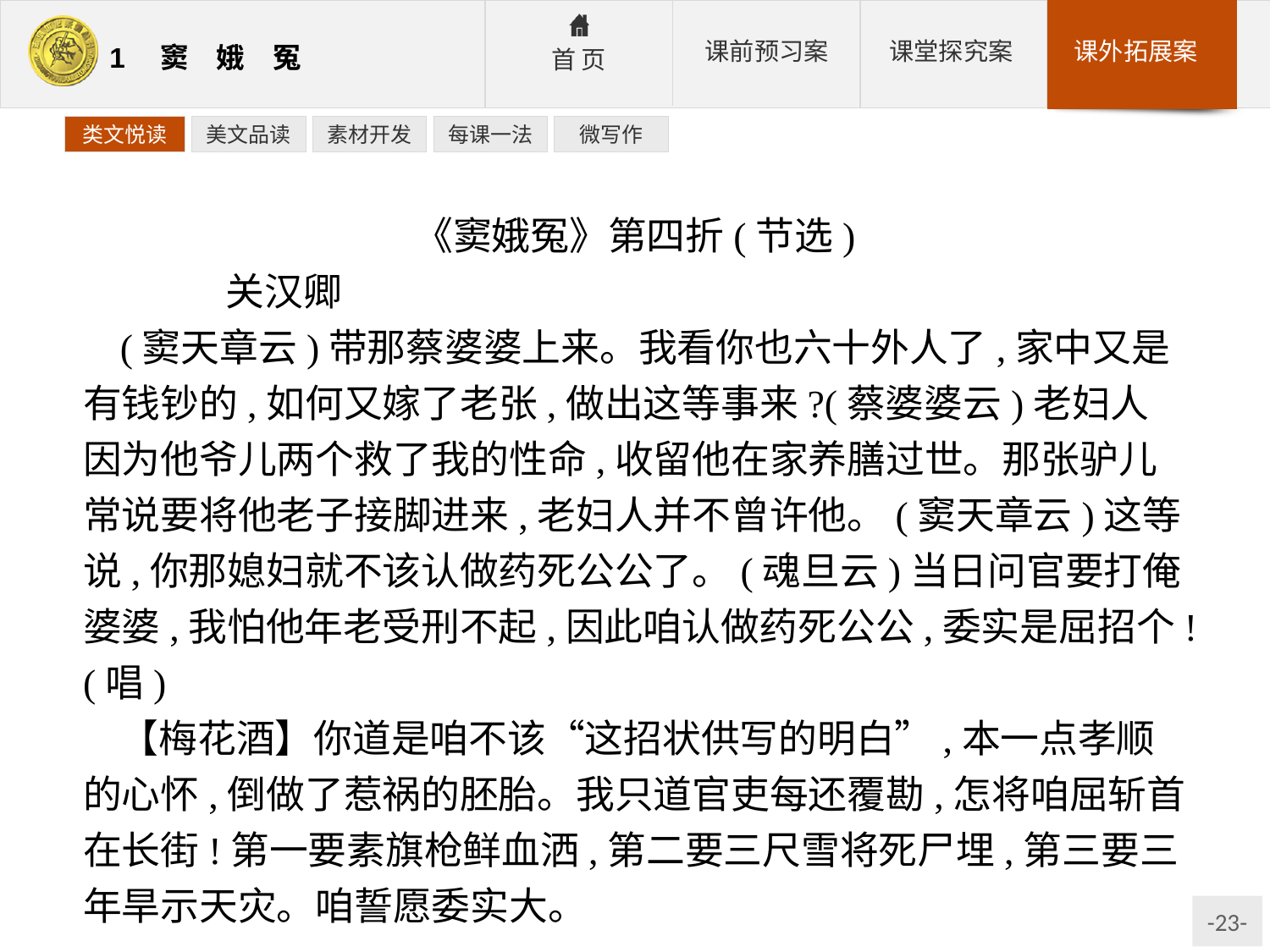

类文悦读
美文品读
素材开发
每课一法
微写作
《窦娥冤》第四折(节选)
	关汉卿
(窦天章云)带那蔡婆婆上来。我看你也六十外人了,家中又是有钱钞的,如何又嫁了老张,做出这等事来?(蔡婆婆云)老妇人因为他爷儿两个救了我的性命,收留他在家养膳过世。那张驴儿常说要将他老子接脚进来,老妇人并不曾许他。(窦天章云)这等说,你那媳妇就不该认做药死公公了。(魂旦云)当日问官要打俺婆婆,我怕他年老受刑不起,因此咱认做药死公公,委实是屈招个!(唱)
【梅花酒】你道是咱不该“这招状供写的明白”,本一点孝顺的心怀,倒做了惹祸的胚胎。我只道官吏每还覆勘,怎将咱屈斩首在长街!第一要素旗枪鲜血洒,第二要三尺雪将死尸埋,第三要三年旱示天灾。咱誓愿委实大。